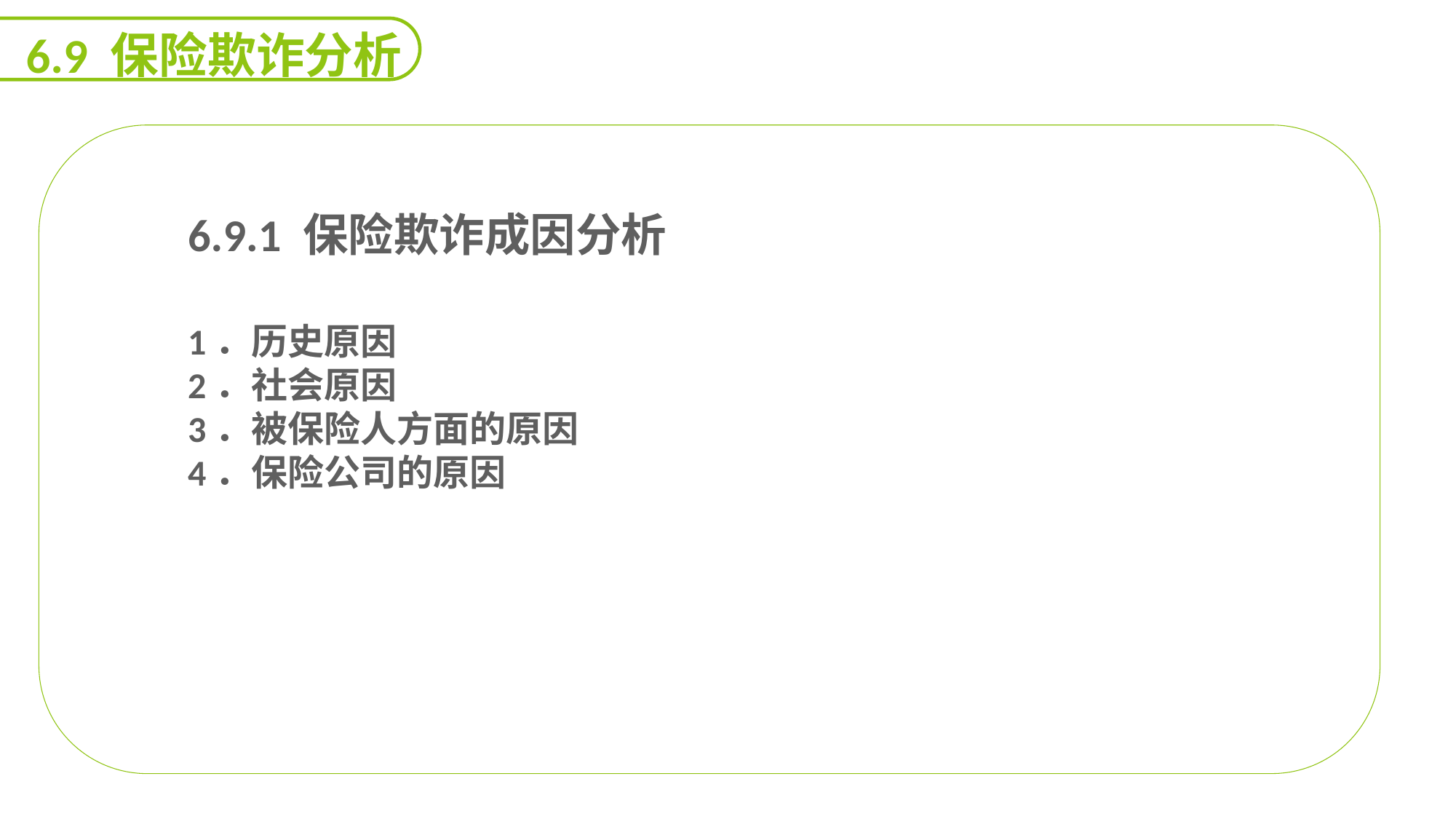

6.9 保险欺诈分析

6.9.1 保险欺诈成因分析

1．历史原因
2．社会原因
3．被保险人方面的原因
4．保险公司的原因

能力
目标

延迟符